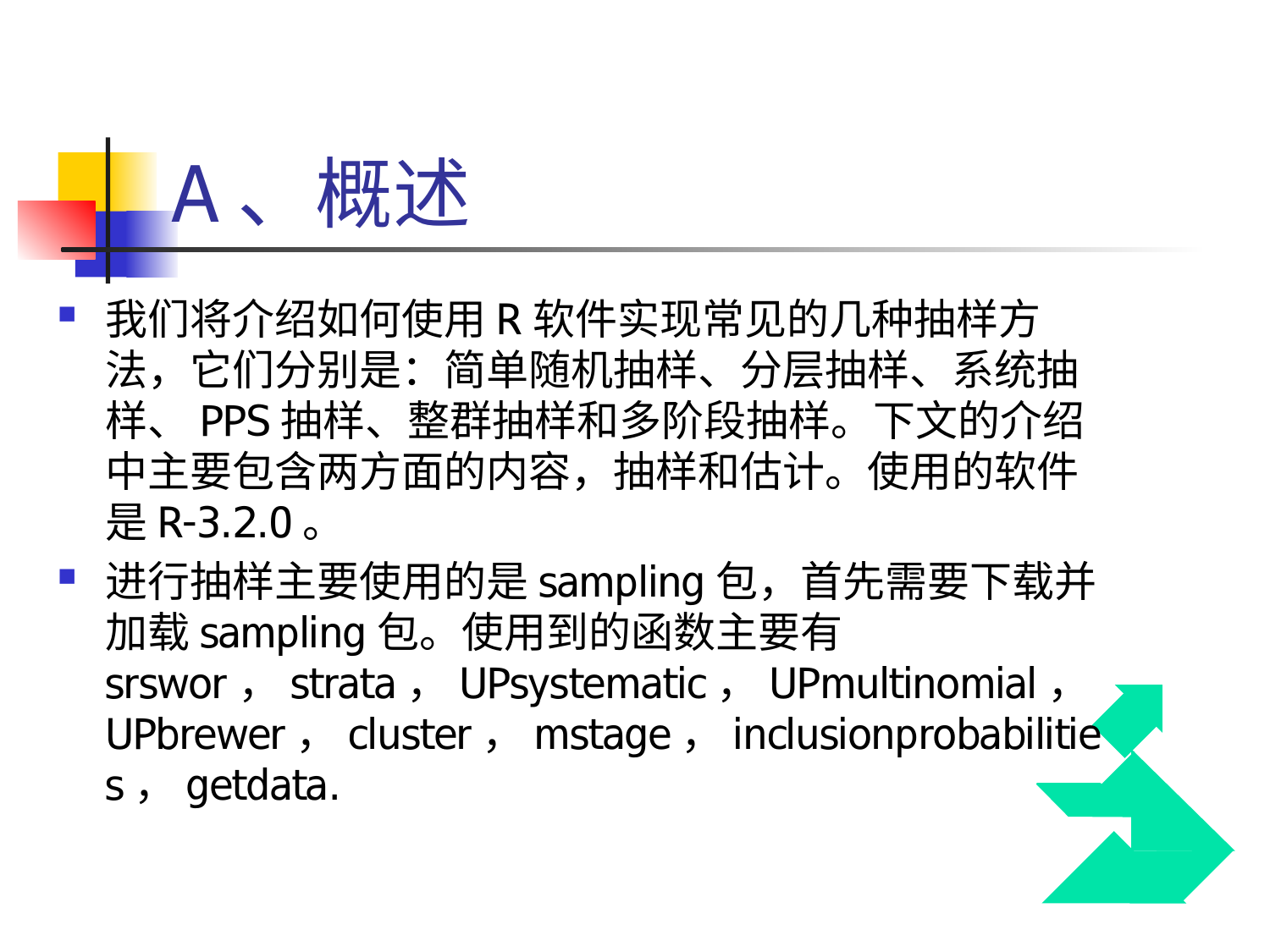

# A、概述
我们将介绍如何使用R软件实现常见的几种抽样方法，它们分别是：简单随机抽样、分层抽样、系统抽样、PPS抽样、整群抽样和多阶段抽样。下文的介绍中主要包含两方面的内容，抽样和估计。使用的软件是R-3.2.0。
进行抽样主要使用的是sampling包，首先需要下载并加载sampling包。使用到的函数主要有srswor，strata，UPsystematic，UPmultinomial，UPbrewer，cluster，mstage，inclusionprobabilities，getdata.